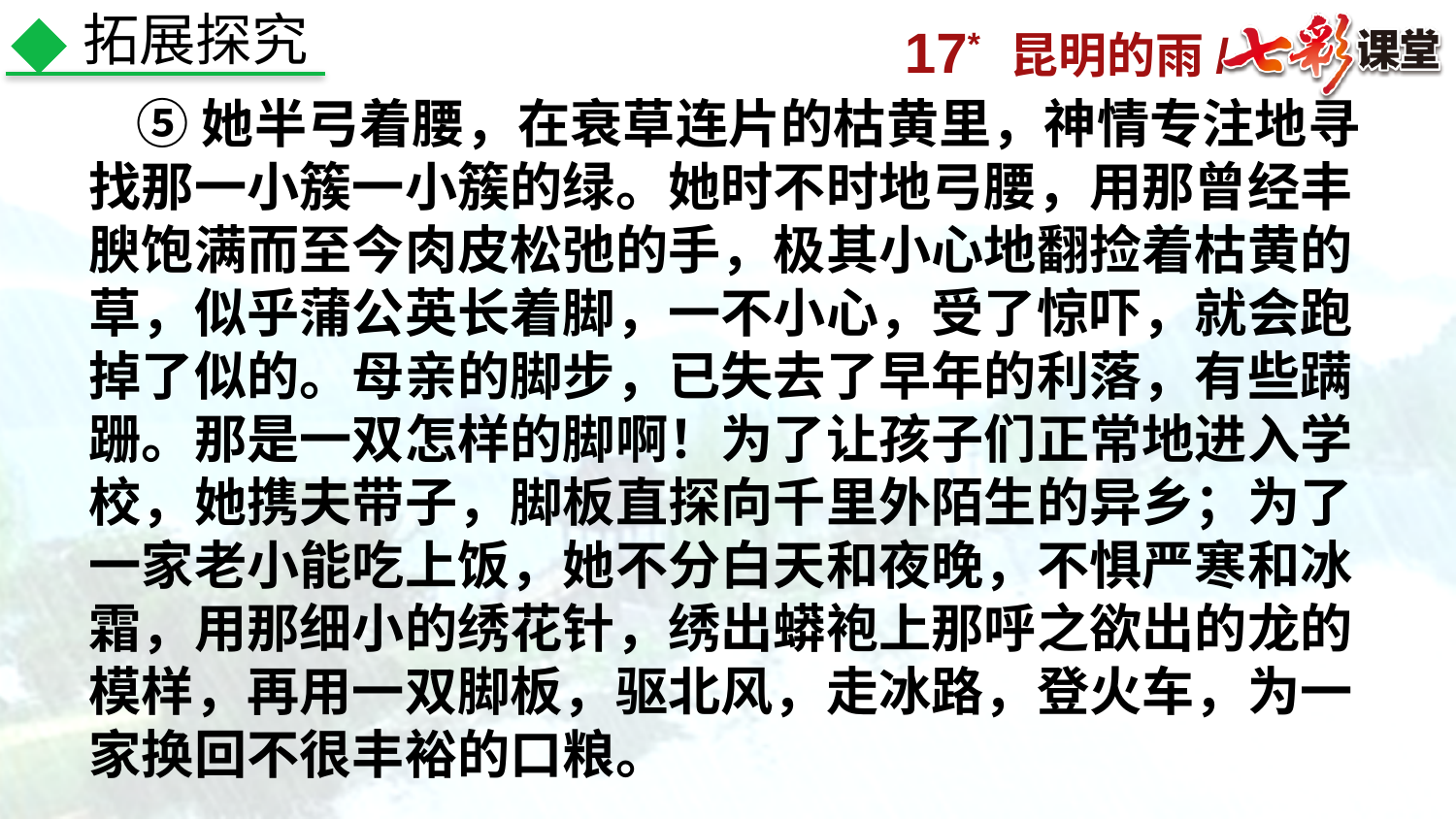

拓展探究

    ⑤她半弓着腰，在衰草连片的枯黄里，神情专注地寻找那一小簇一小簇的绿。她时不时地弓腰，用那曾经丰腴饱满而至今肉皮松弛的手，极其小心地翻捡着枯黄的草，似乎蒲公英长着脚，一不小心，受了惊吓，就会跑掉了似的。母亲的脚步，已失去了早年的利落，有些蹒跚。那是一双怎样的脚啊！为了让孩子们正常地进入学校，她携夫带子，脚板直探向千里外陌生的异乡；为了一家老小能吃上饭，她不分白天和夜晚，不惧严寒和冰霜，用那细小的绣花针，绣出蟒袍上那呼之欲出的龙的模样，再用一双脚板，驱北风，走冰路，登火车，为一家换回不很丰裕的口粮。